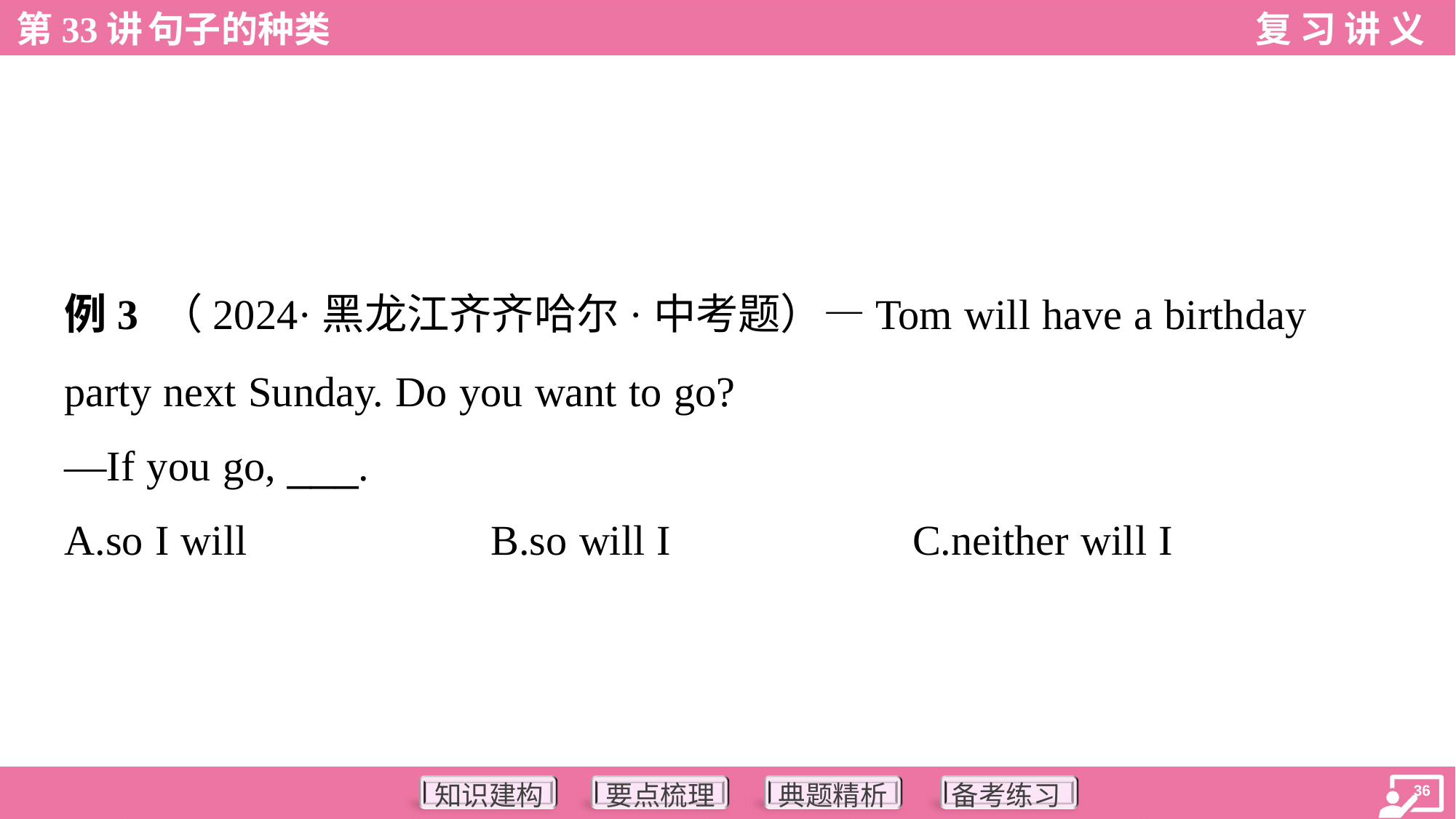

例3 （2024·黑龙江齐齐哈尔·中考题）—Tom will have a birthday
party next Sunday. Do you want to go?
—If you go, ___.
A.so I will	B.so will I	C.neither will I